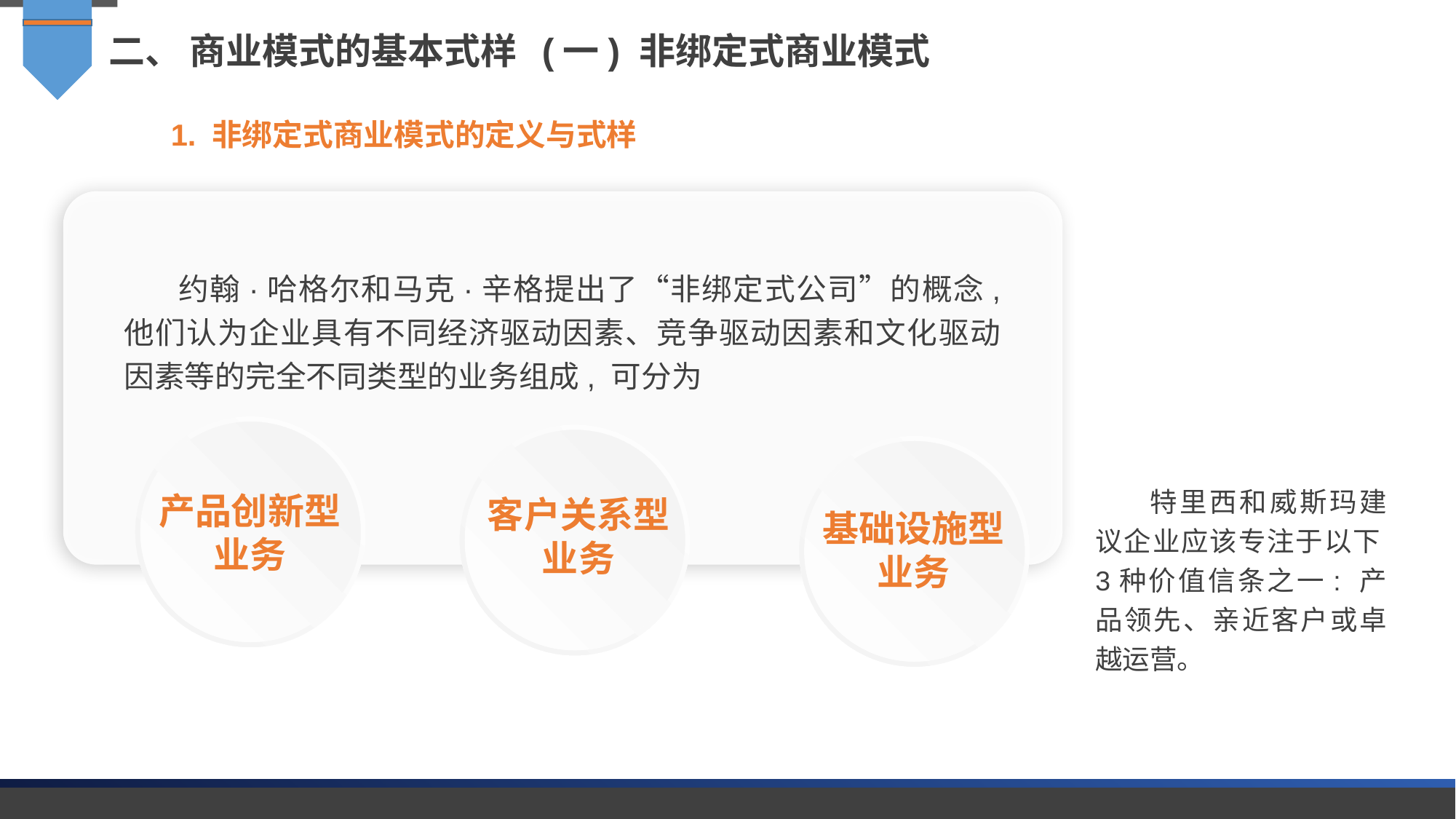

二、 商业模式的基本式样  (一) 非绑定式商业模式
1. 非绑定式商业模式的定义与式样

约翰·哈格尔和马克·辛格提出了“非绑定式公司”的概念, 他们认为企业具有不同经济驱动因素、竞争驱动因素和文化驱动因素等的完全不同类型的业务组成, 可分为

特里西和威斯玛建议企业应该专注于以下3种价值信条之一: 产品领先、亲近客户或卓越运营。
产品创新型业务
客户关系型
业务
基础设施型
业务